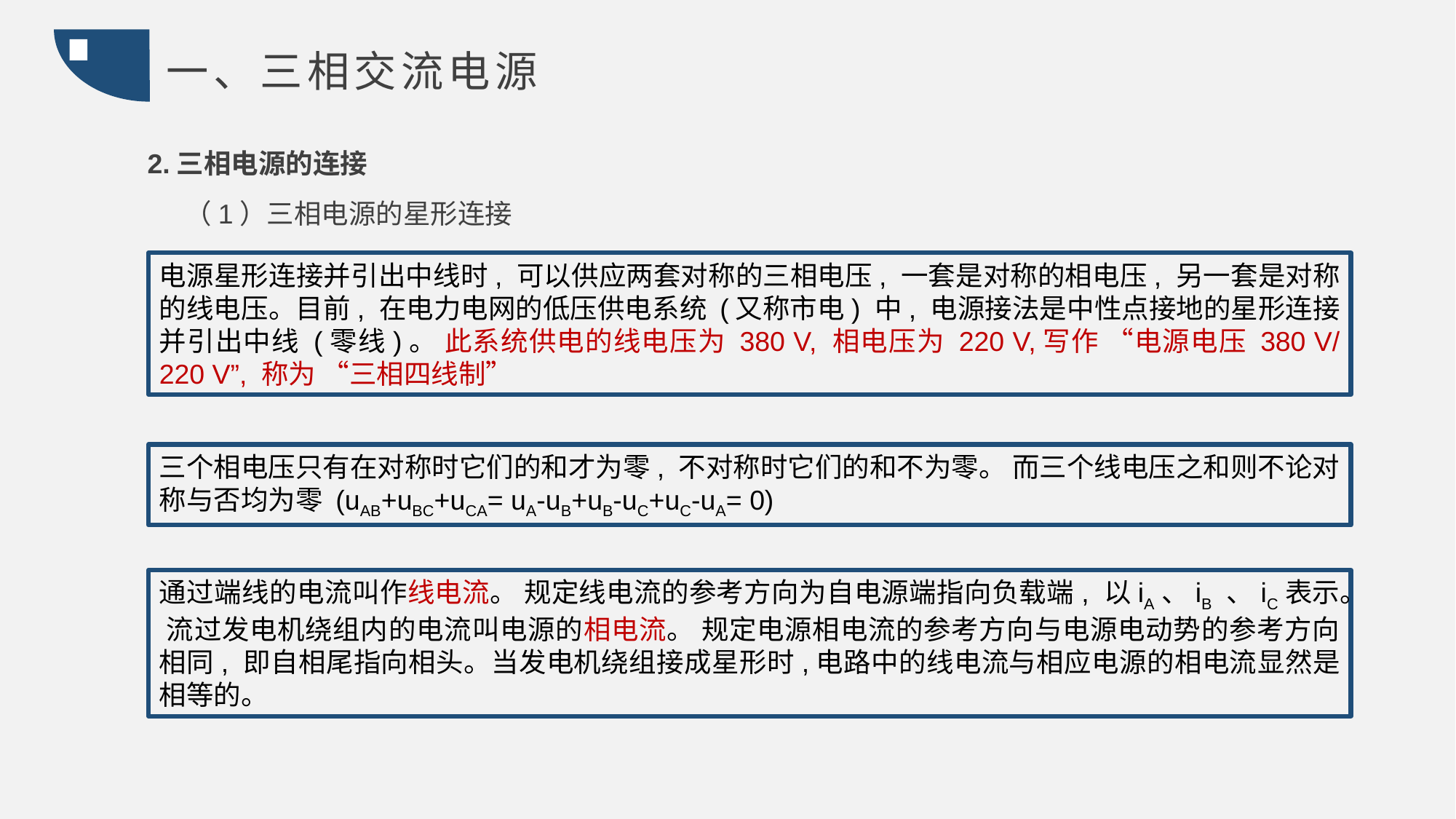

一、三相交流电源
2.三相电源的连接
（1）三相电源的星形连接
电源星形连接并引出中线时, 可以供应两套对称的三相电压, 一套是对称的相电压, 另一套是对称的线电压。目前, 在电力电网的低压供电系统 (又称市电) 中, 电源接法是中性点接地的星形连接并引出中线 (零线)。 此系统供电的线电压为 380 V, 相电压为 220 V,写作 “电源电压 380 V/ 220 V”, 称为 “三相四线制”
三个相电压只有在对称时它们的和才为零, 不对称时它们的和不为零。 而三个线电压之和则不论对称与否均为零 (uAB+uBC+uCA= uA-uB+uB-uC+uC-uA= 0)
通过端线的电流叫作线电流。 规定线电流的参考方向为自电源端指向负载端, 以iA、iB 、iC表示。 流过发电机绕组内的电流叫电源的相电流。 规定电源相电流的参考方向与电源电动势的参考方向相同, 即自相尾指向相头。当发电机绕组接成星形时,电路中的线电流与相应电源的相电流显然是相等的。